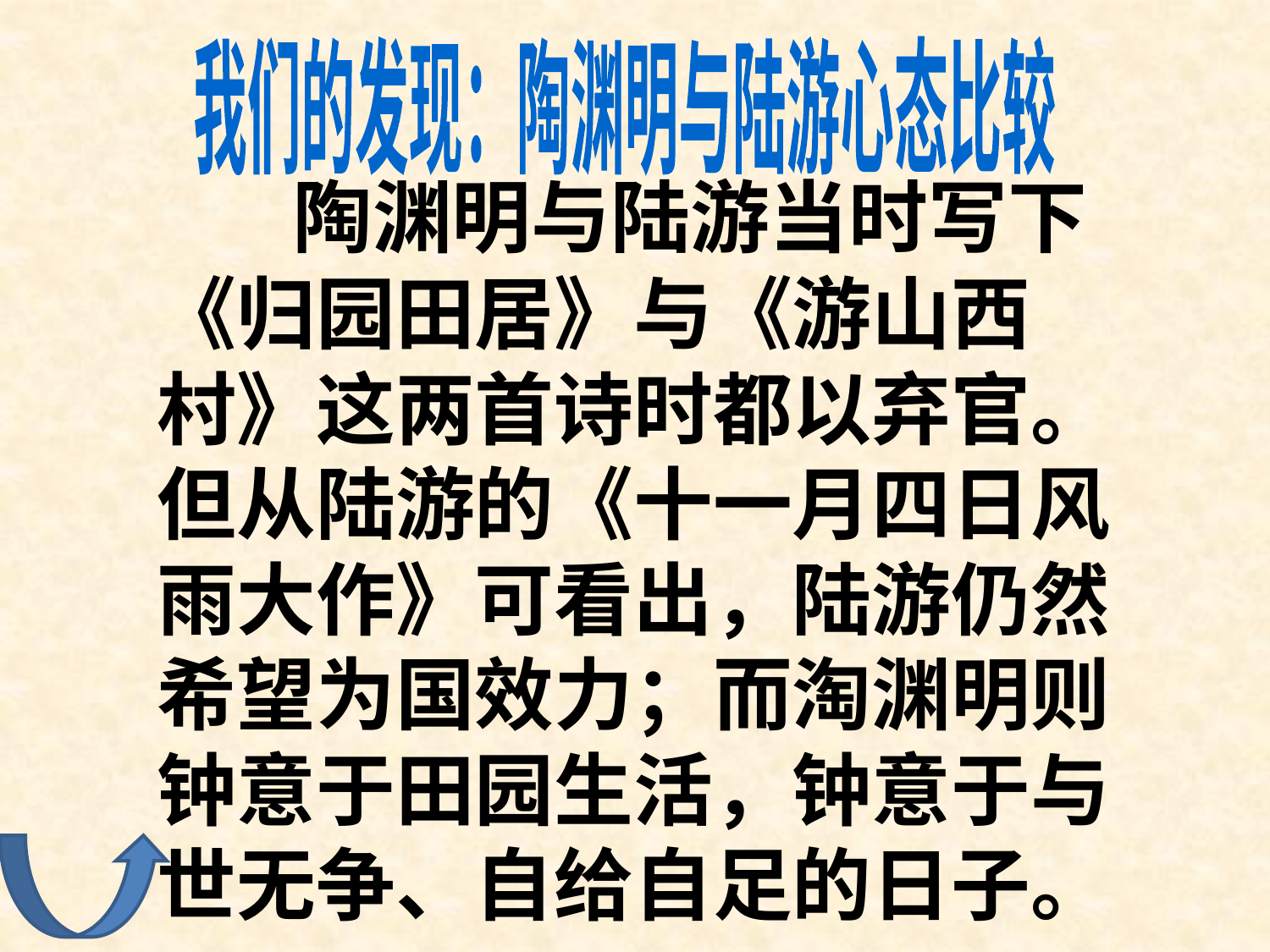

我们的发现：陶渊明与陆游心态比较
      陶渊明与陆游当时写下《归园田居》与《游山西村》这两首诗时都以弃官。但从陆游的《十一月四日风雨大作》可看出，陆游仍然希望为国效力；而淘渊明则钟意于田园生活，钟意于与世无争、自给自足的日子。